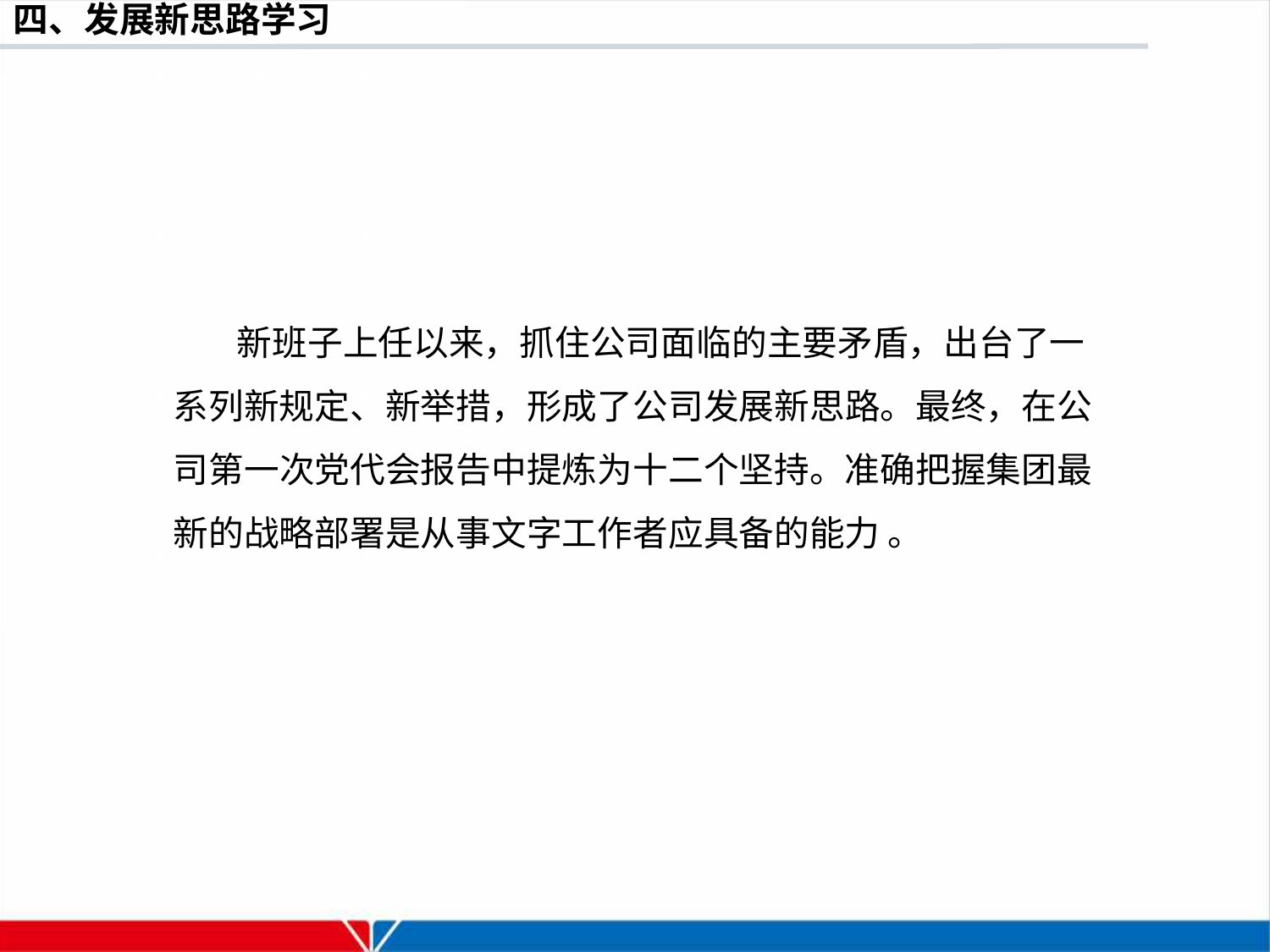

新班子上任以来，抓住公司面临的主要矛盾，出台了一系列新规定、新举措，形成了公司发展新思路。最终，在公司第一次党代会报告中提炼为十二个坚持。准确把握集团最新的战略部署是从事文字工作者应具备的能力 。